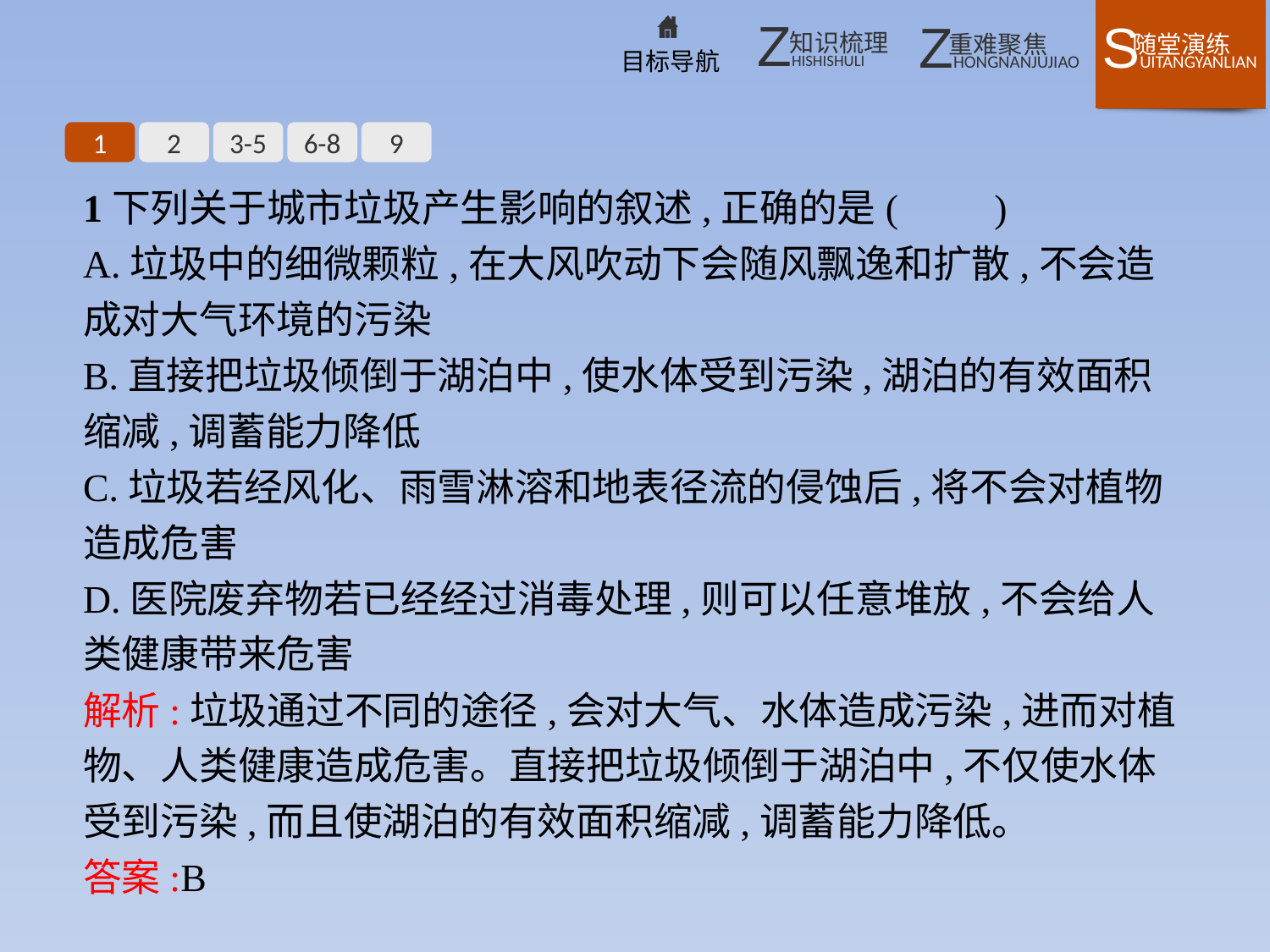

1
2
3-5
6-8
9
1下列关于城市垃圾产生影响的叙述,正确的是(　　)
A.垃圾中的细微颗粒,在大风吹动下会随风飘逸和扩散,不会造成对大气环境的污染
B.直接把垃圾倾倒于湖泊中,使水体受到污染,湖泊的有效面积缩减,调蓄能力降低
C.垃圾若经风化、雨雪淋溶和地表径流的侵蚀后,将不会对植物造成危害
D.医院废弃物若已经经过消毒处理,则可以任意堆放,不会给人类健康带来危害
解析:垃圾通过不同的途径,会对大气、水体造成污染,进而对植物、人类健康造成危害。直接把垃圾倾倒于湖泊中,不仅使水体受到污染,而且使湖泊的有效面积缩减,调蓄能力降低。
答案:B